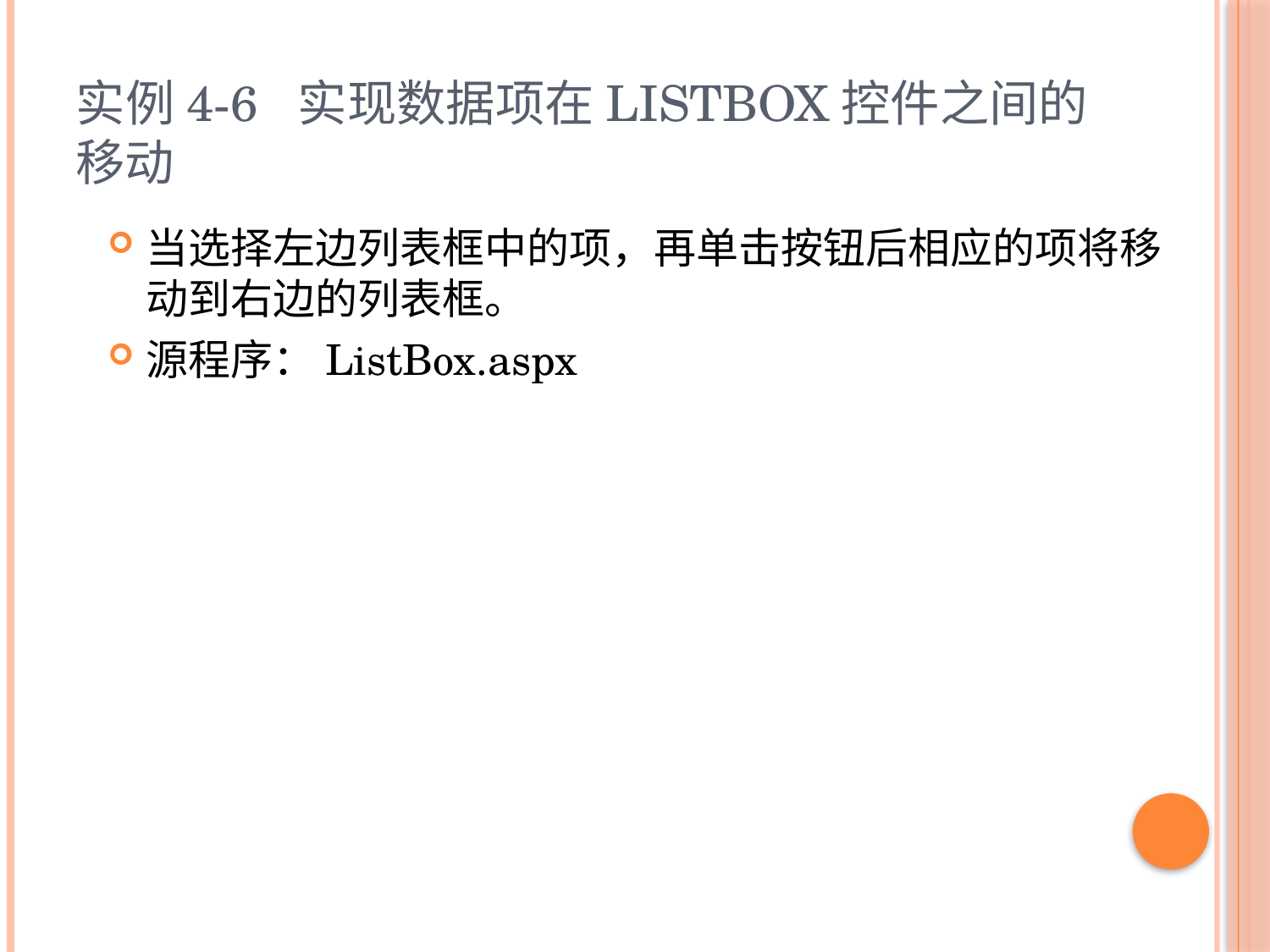

# 实例4-6  实现数据项在ListBox控件之间的移动
当选择左边列表框中的项，再单击按钮后相应的项将移动到右边的列表框。
源程序：ListBox.aspx
36